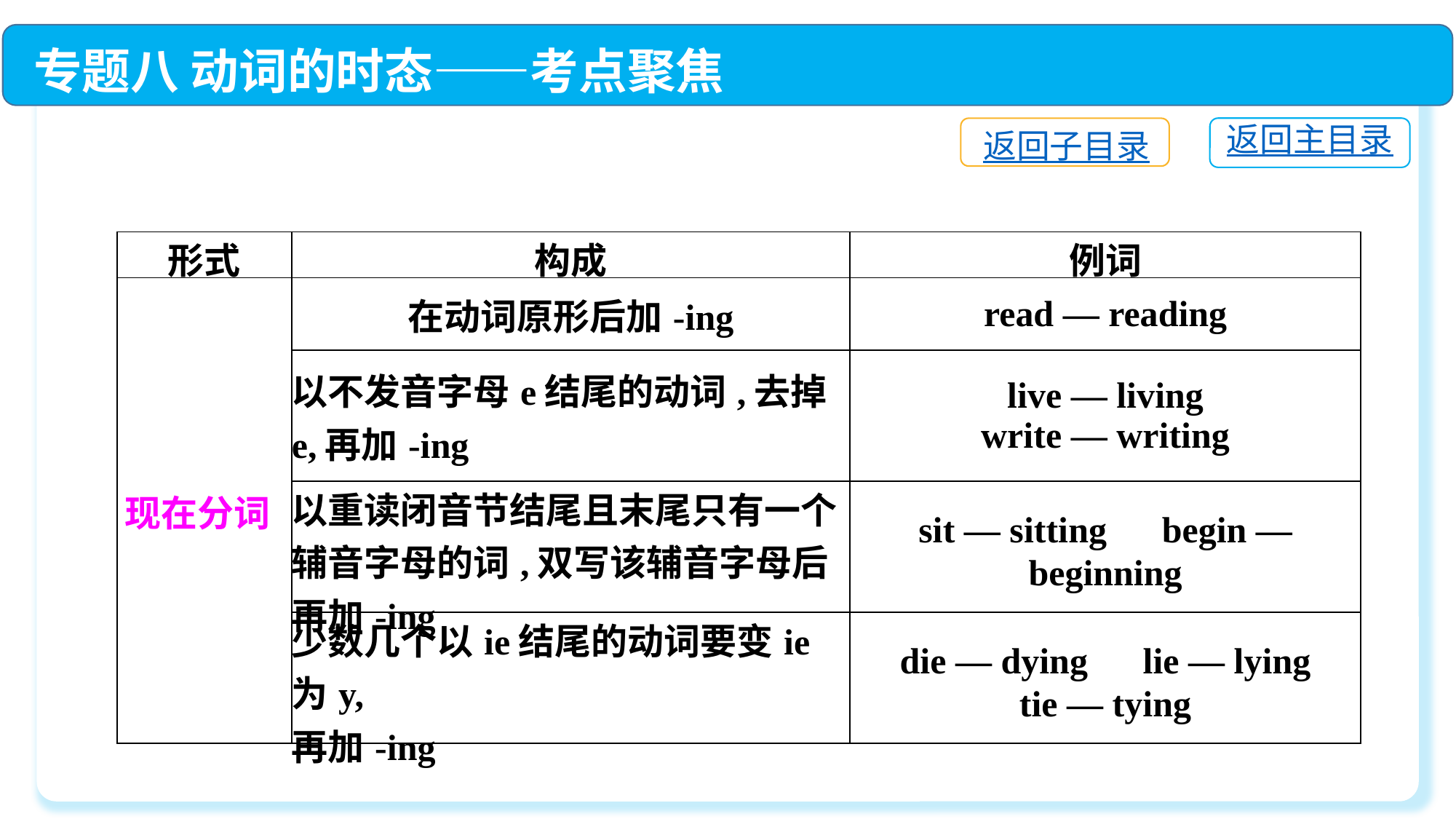

专题八 动词的时态——考点聚焦

返回主目录

返回子目录

| 形式 | 构成 | 例词 |
| --- | --- | --- |
| 现在分词 | 在动词原形后加-ing | read — reading |
|  | 以不发音字母e结尾的动词,去掉e,再加-ing | live — living write — writing |
|  | 以重读闭音节结尾且末尾只有一个辅音字母的词,双写该辅音字母后再加-ing | sit — sitting　begin — beginning |
|  | 少数几个以ie结尾的动词要变ie为y, 再加-ing | die — dying　lie — lying tie — tying |